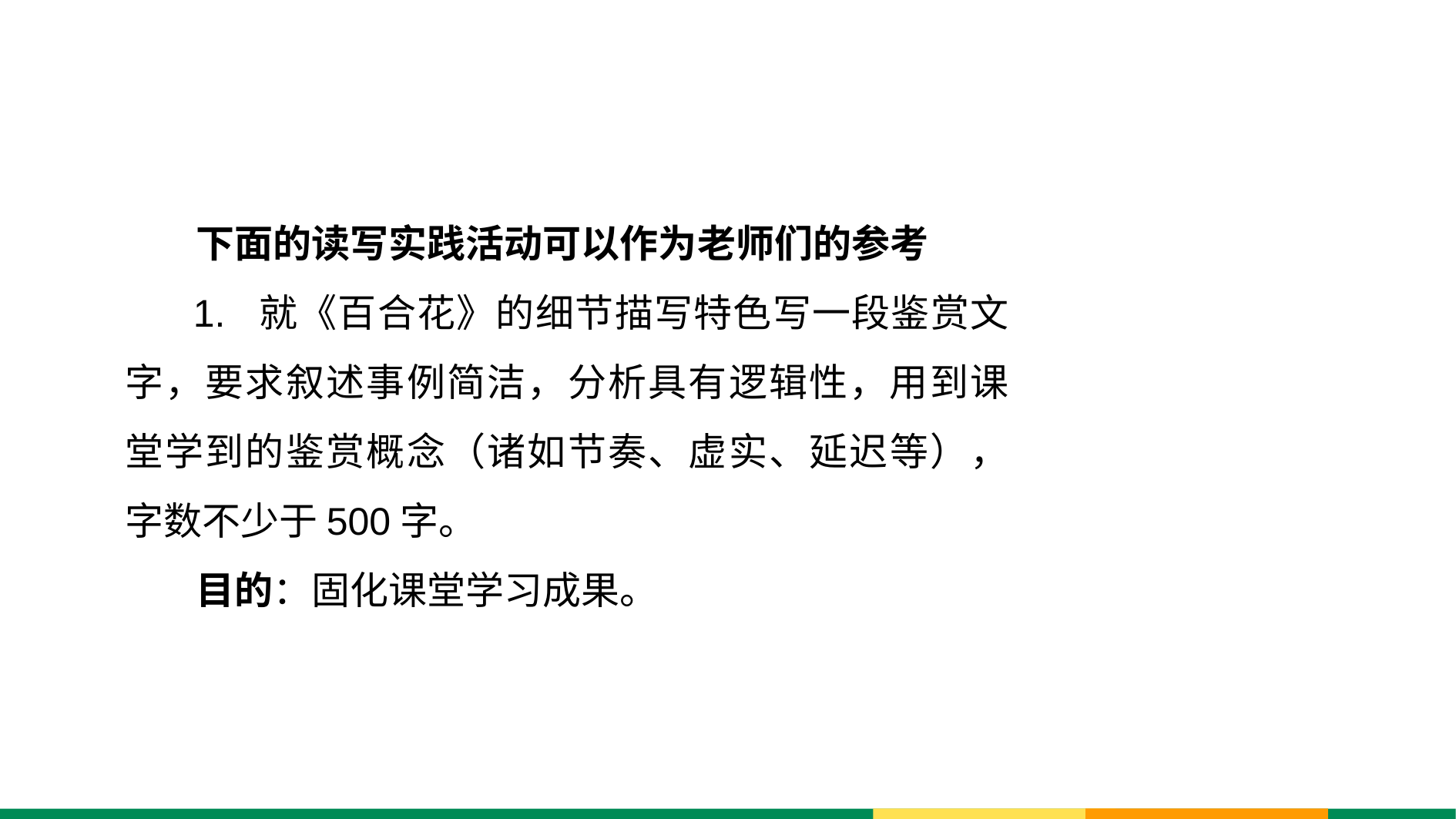

下面的读写实践活动可以作为老师们的参考
  1.  就《百合花》的细节描写特色写一段鉴赏文字，要求叙述事例简洁，分析具有逻辑性，用到课堂学到的鉴赏概念（诸如节奏、虚实、延迟等），字数不少于500字。
  目的：固化课堂学习成果。